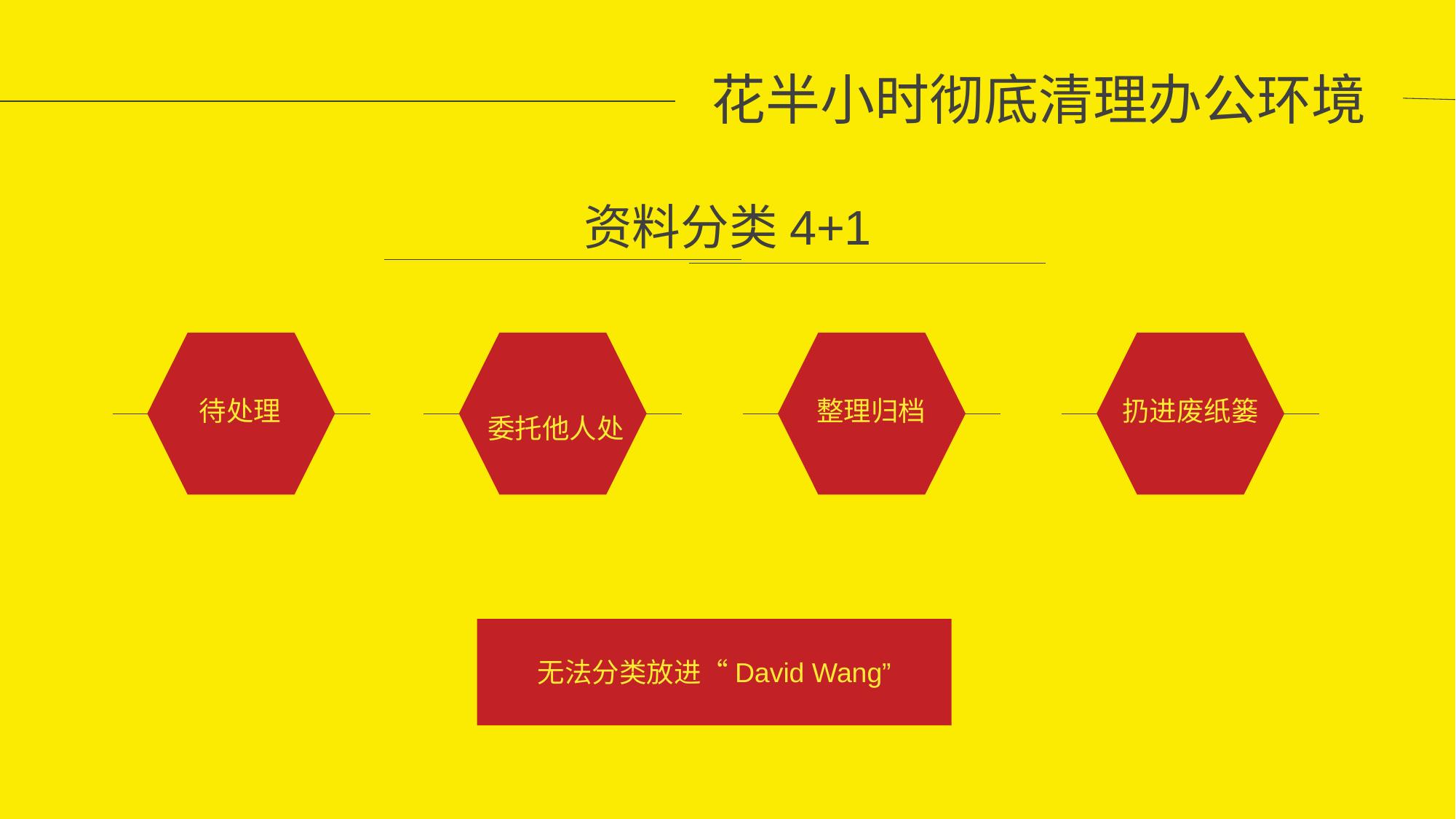

花半小时彻底清理办公环境
资料分类4+1

委托他人处
待处理
整理归档
扔进废纸篓

无法分类放进“David Wang”